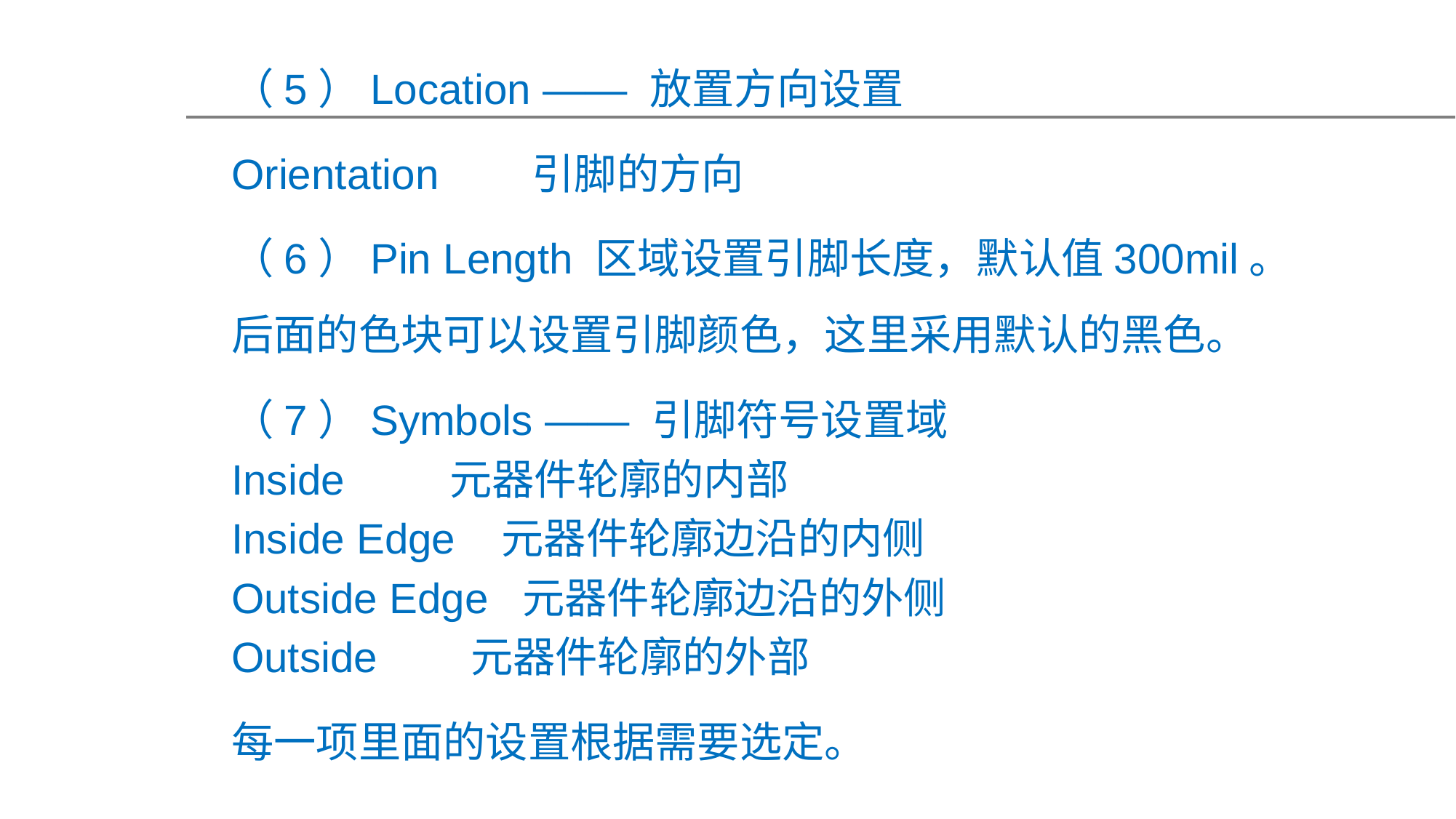

（5）Location —— 放置方向设置
Orientation       引脚的方向
（6）Pin Length 区域设置引脚长度，默认值300mil。后面的色块可以设置引脚颜色，这里采用默认的黑色。
（7）Symbols —— 引脚符号设置域
Inside        元器件轮廓的内部
Inside Edge   元器件轮廓边沿的内侧
Outside Edge  元器件轮廓边沿的外侧
Outside       元器件轮廓的外部
每一项里面的设置根据需要选定。